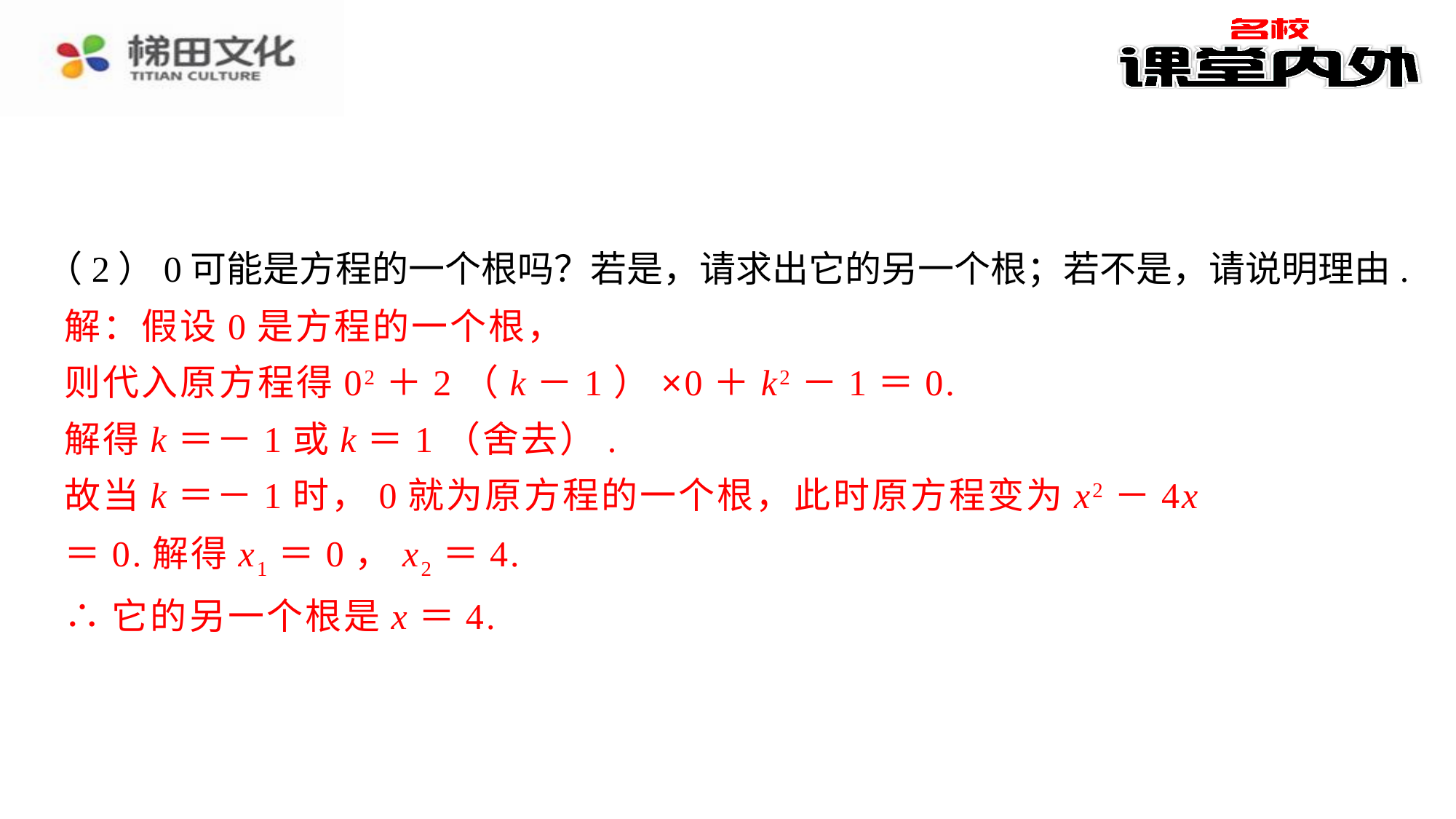

（2）0可能是方程的一个根吗？若是，请求出它的另一个根；若不是，请说明理由.
解：假设0是方程的一个根，
则代入原方程得02＋2（k－1）×0＋k2－1＝0.
解得k＝－1或k＝1（舍去）.
故当k＝－1时，0就为原方程的一个根，此时原方程变为x2－4x＝0.解得x1＝0，x2＝4.
∴它的另一个根是x＝4.